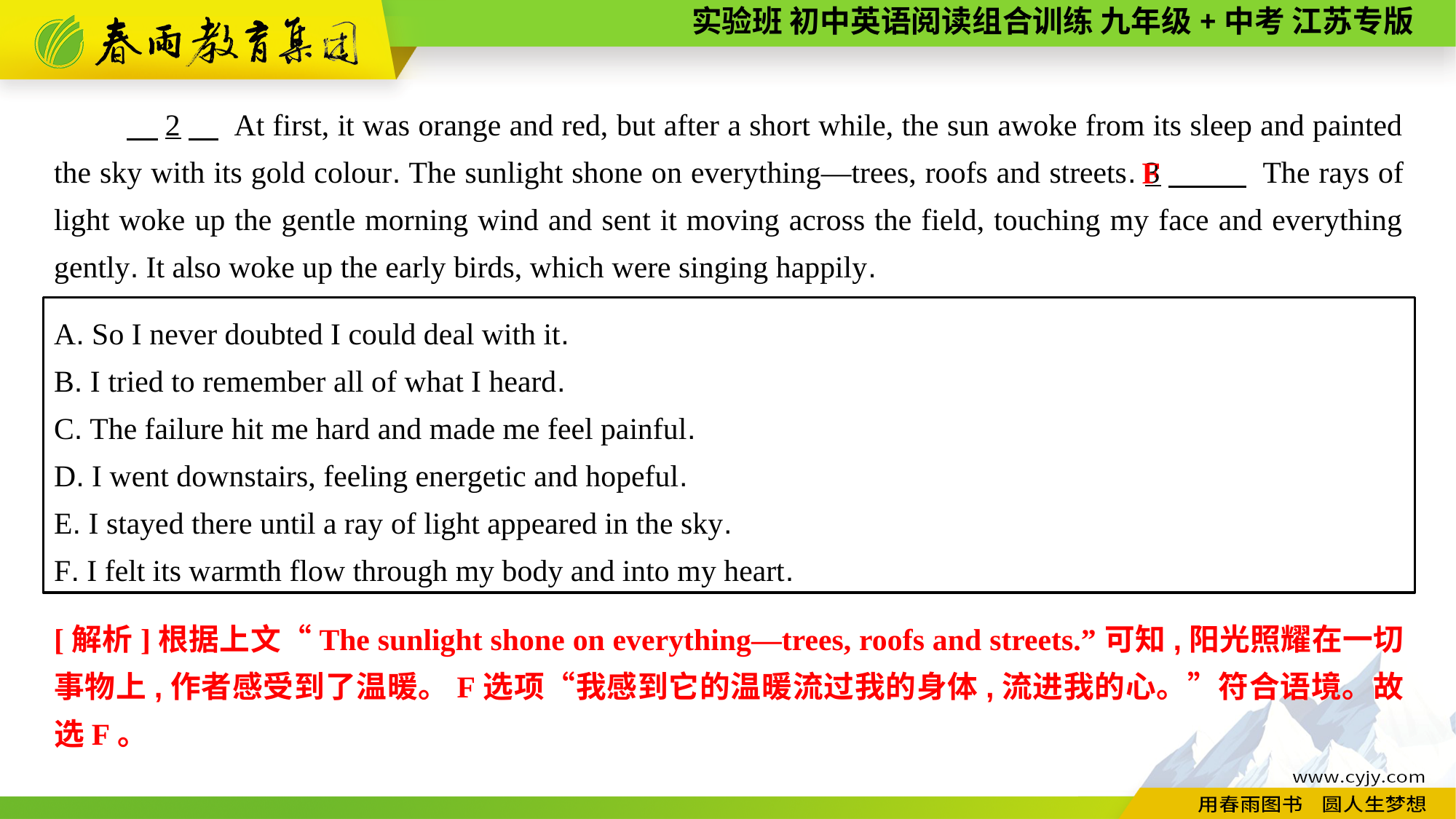

2　 At first, it was orange and red, but after a short while, the sun awoke from its sleep and painted the sky with its gold colour. The sunlight shone on everything—trees, roofs and streets. 3　       The rays of light woke up the gentle morning wind and sent it moving across the field, touching my face and everything gently. It also woke up the early birds, which were singing happily.
F
A. So I never doubted I could deal with it.
B. I tried to remember all of what I heard.
C. The failure hit me hard and made me feel painful.
D. I went downstairs, feeling energetic and hopeful.
E. I stayed there until a ray of light appeared in the sky.
F. I felt its warmth flow through my body and into my heart.
[解析]根据上文“The sunlight shone on everything—trees, roofs and streets.”可知,阳光照耀在一切事物上,作者感受到了温暖。F选项“我感到它的温暖流过我的身体,流进我的心。”符合语境。故选F。